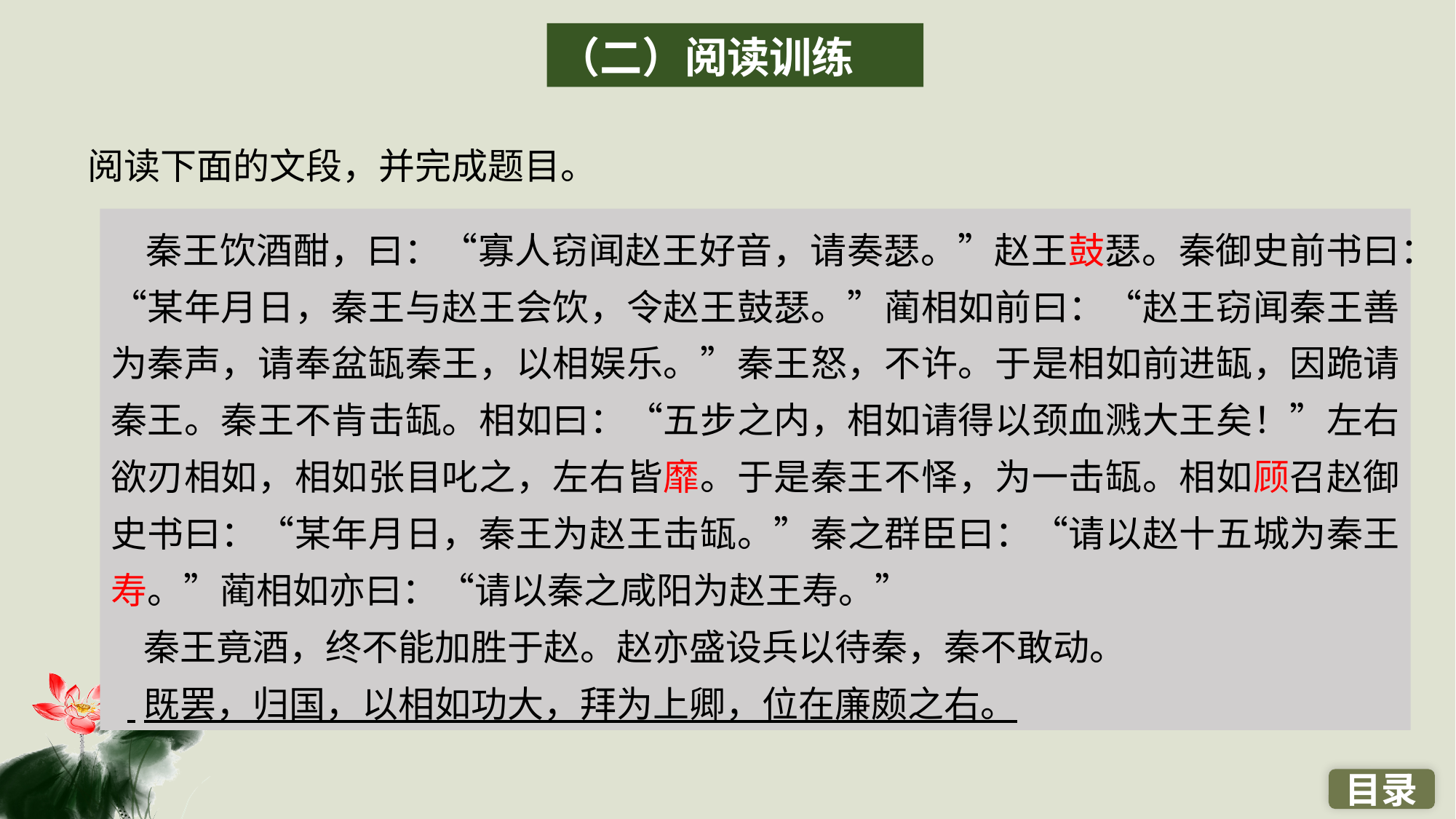

（二）阅读训练
阅读下面的文段，并完成题目。
   秦王饮酒酣，曰：“寡人窃闻赵王好音，请奏瑟。”赵王鼓瑟。秦御史前书曰：“某年月日，秦王与赵王会饮，令赵王鼓瑟。”蔺相如前曰：“赵王窃闻秦王善为秦声，请奉盆缻秦王，以相娱乐。”秦王怒，不许。于是相如前进缻，因跪请秦王。秦王不肯击缻。相如曰：“五步之内，相如请得以颈血溅大王矣！”左右欲刃相如，相如张目叱之，左右皆靡。于是秦王不怿，为一击缻。相如顾召赵御史书曰：“某年月日，秦王为赵王击缻。”秦之群臣曰：“请以赵十五城为秦王寿。”蔺相如亦曰：“请以秦之咸阳为赵王寿。”
   秦王竟酒，终不能加胜于赵。赵亦盛设兵以待秦，秦不敢动。
   既罢，归国，以相如功大，拜为上卿，位在廉颇之右。